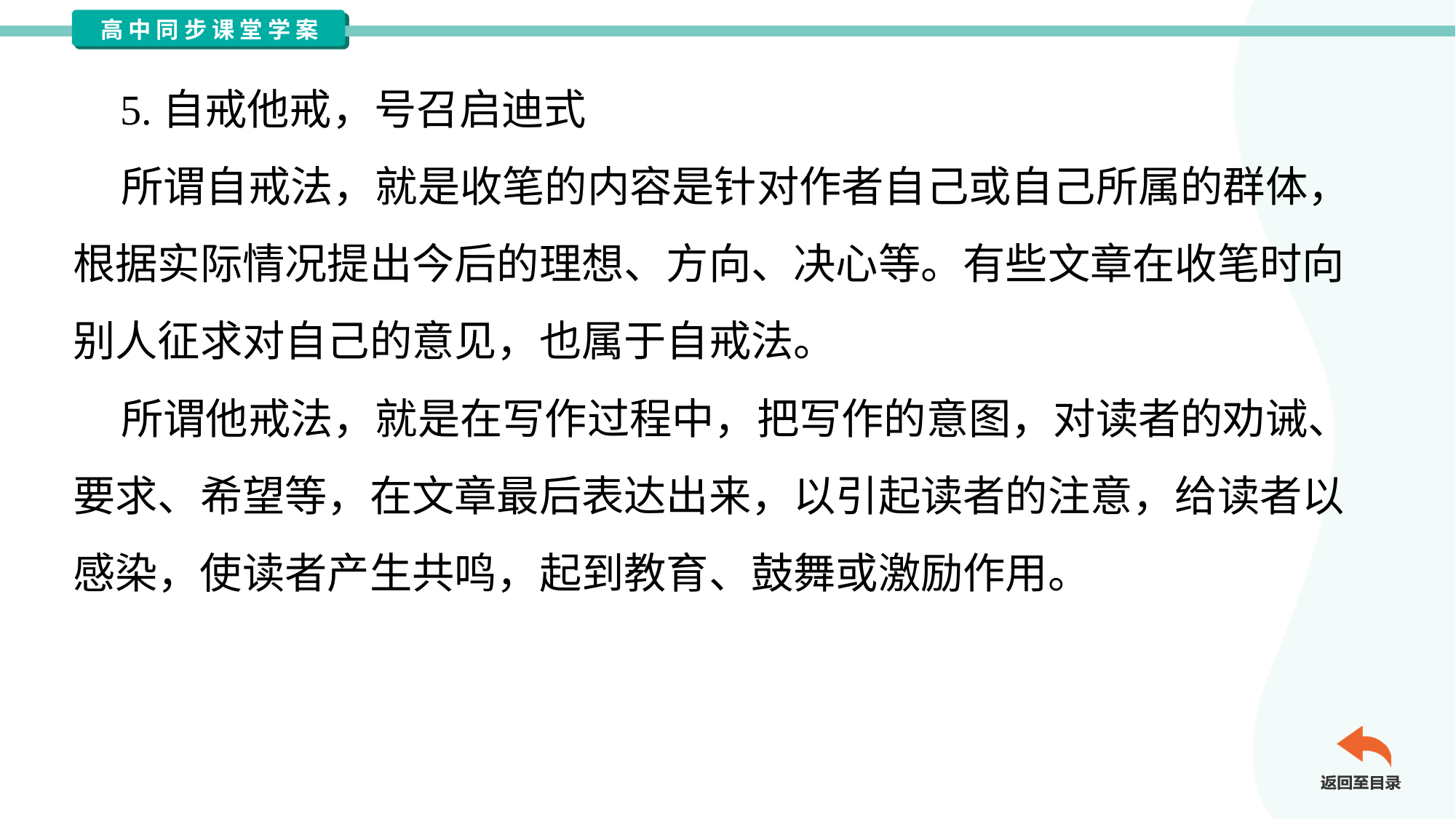

5.自戒他戒，号召启迪式
    所谓自戒法，就是收笔的内容是针对作者自己或自己所属的群体，
根据实际情况提出今后的理想、方向、决心等。有些文章在收笔时向
别人征求对自己的意见，也属于自戒法。
    所谓他戒法，就是在写作过程中，把写作的意图，对读者的劝诫、
要求、希望等，在文章最后表达出来，以引起读者的注意，给读者以
感染，使读者产生共鸣，起到教育、鼓舞或激励作用。